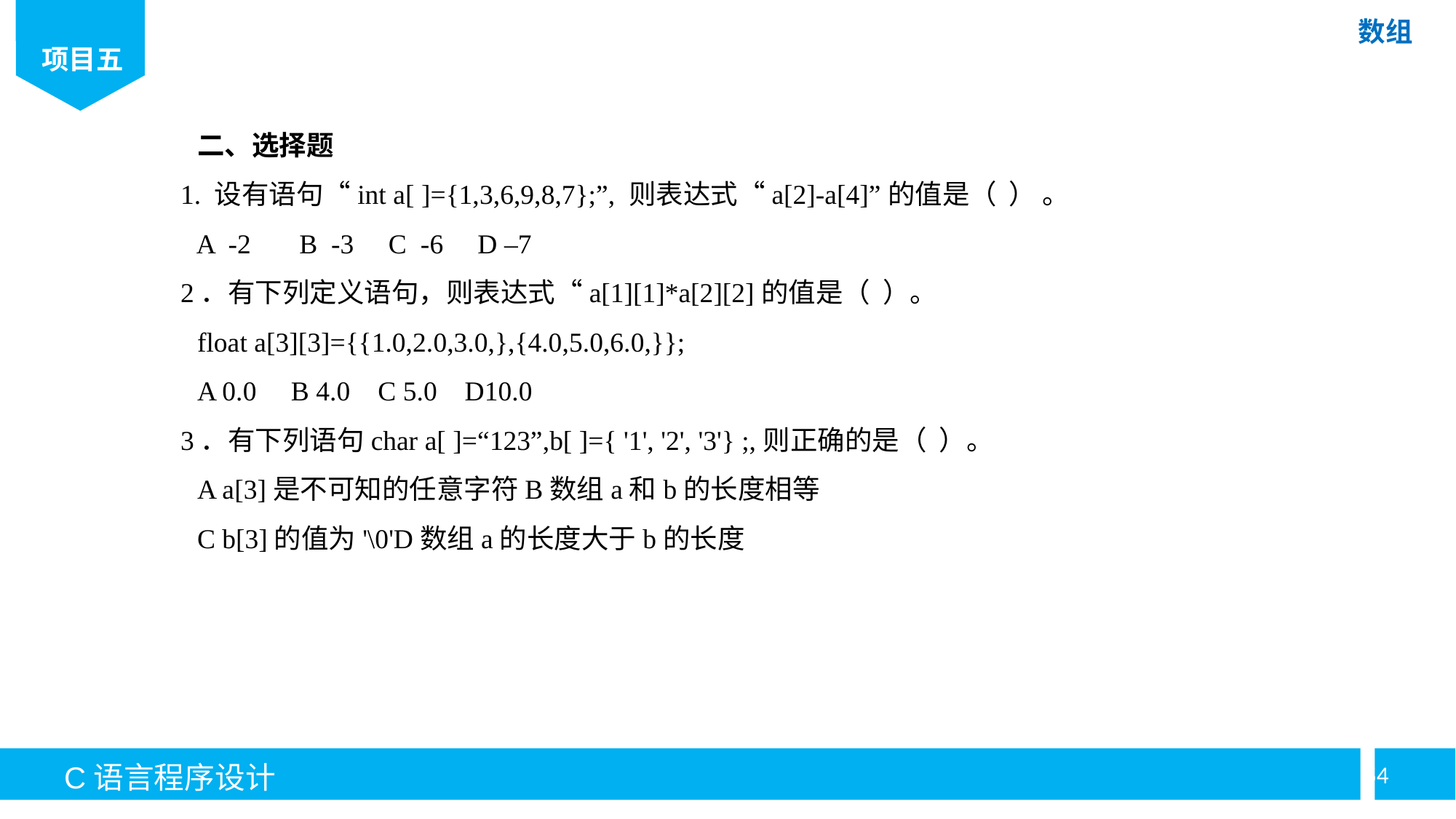

二、选择题
1. 设有语句“int a[ ]={1,3,6,9,8,7};”, 则表达式“a[2]-a[4]”的值是（  ） 。
A  -2       B  -3     C  -6     D –7
2．有下列定义语句，则表达式“a[1][1]*a[2][2]的值是（  ）。
float a[3][3]={{1.0,2.0,3.0,},{4.0,5.0,6.0,}};
A 0.0     B 4.0    C 5.0    D10.0
3．有下列语句char a[ ]=“123”,b[ ]={ '1', '2', '3'} ;,则正确的是（  ）。
A a[3]是不可知的任意字符B数组a和b的长度相等
C b[3]的值为'\0'D数组a的长度大于b的长度